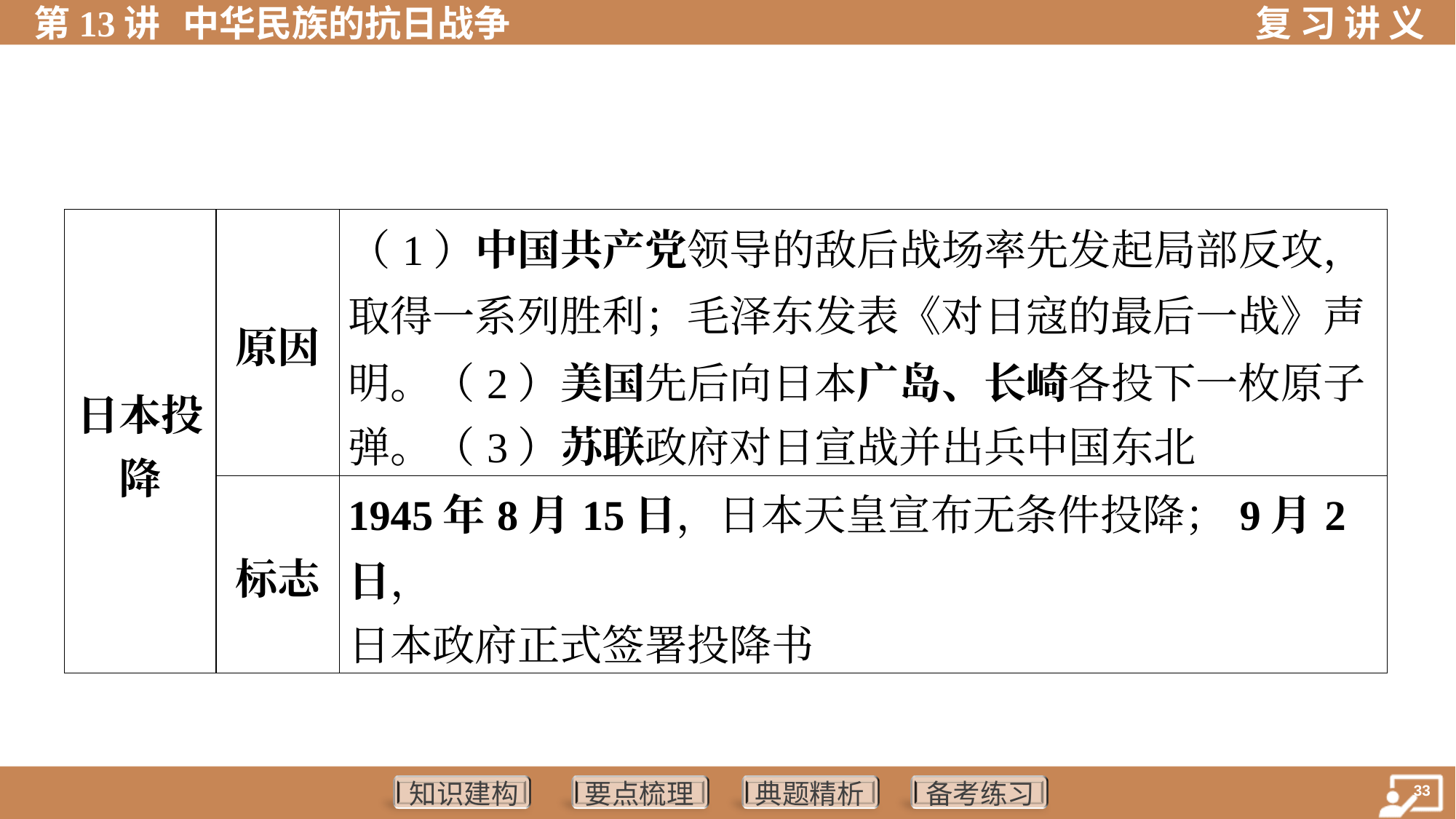

| 日本投 降 | 原因 | （1）中国共产党领导的敌后战场率先发起局部反攻， 取得一系列胜利；毛泽东发表《对日寇的最后一战》声 明。（2）美国先后向日本广岛、长崎各投下一枚原子 弹。（3）苏联政府对日宣战并出兵中国东北 |
| --- | --- | --- |
|  | 标志 | 1945年8月15日，日本天皇宣布无条件投降；9月2日， 日本政府正式签署投降书 |